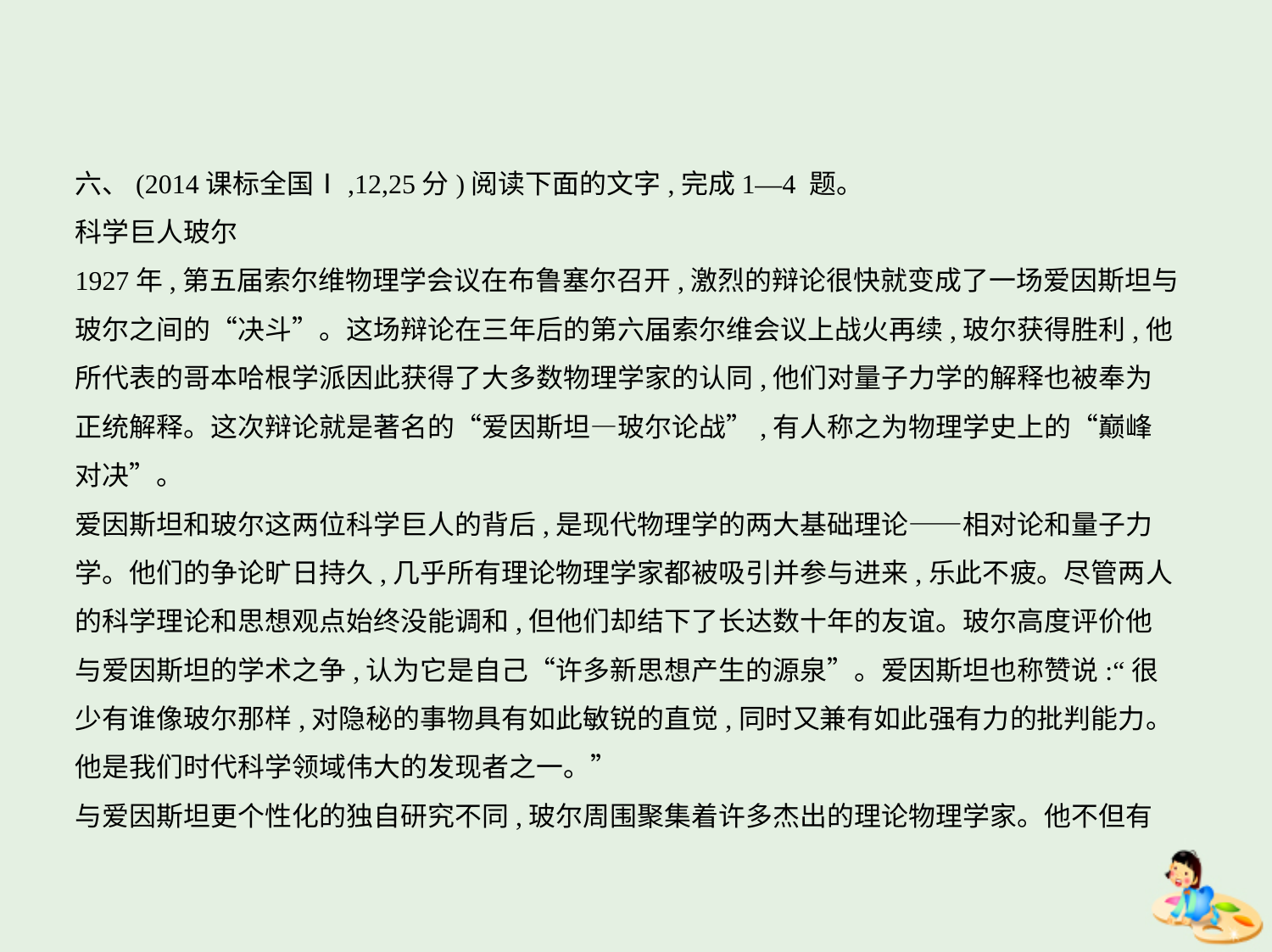

六、(2014课标全国Ⅰ,12,25分)阅读下面的文字,完成1—4 题。
科学巨人玻尔
1927年,第五届索尔维物理学会议在布鲁塞尔召开,激烈的辩论很快就变成了一场爱因斯坦与
玻尔之间的“决斗”。这场辩论在三年后的第六届索尔维会议上战火再续,玻尔获得胜利,他
所代表的哥本哈根学派因此获得了大多数物理学家的认同,他们对量子力学的解释也被奉为
正统解释。这次辩论就是著名的“爱因斯坦—玻尔论战”,有人称之为物理学史上的“巅峰
对决”。
爱因斯坦和玻尔这两位科学巨人的背后,是现代物理学的两大基础理论——相对论和量子力
学。他们的争论旷日持久,几乎所有理论物理学家都被吸引并参与进来,乐此不疲。尽管两人
的科学理论和思想观点始终没能调和,但他们却结下了长达数十年的友谊。玻尔高度评价他
与爱因斯坦的学术之争,认为它是自己“许多新思想产生的源泉”。爱因斯坦也称赞说:“很
少有谁像玻尔那样,对隐秘的事物具有如此敏锐的直觉,同时又兼有如此强有力的批判能力。
他是我们时代科学领域伟大的发现者之一。”
与爱因斯坦更个性化的独自研究不同,玻尔周围聚集着许多杰出的理论物理学家。他不但有